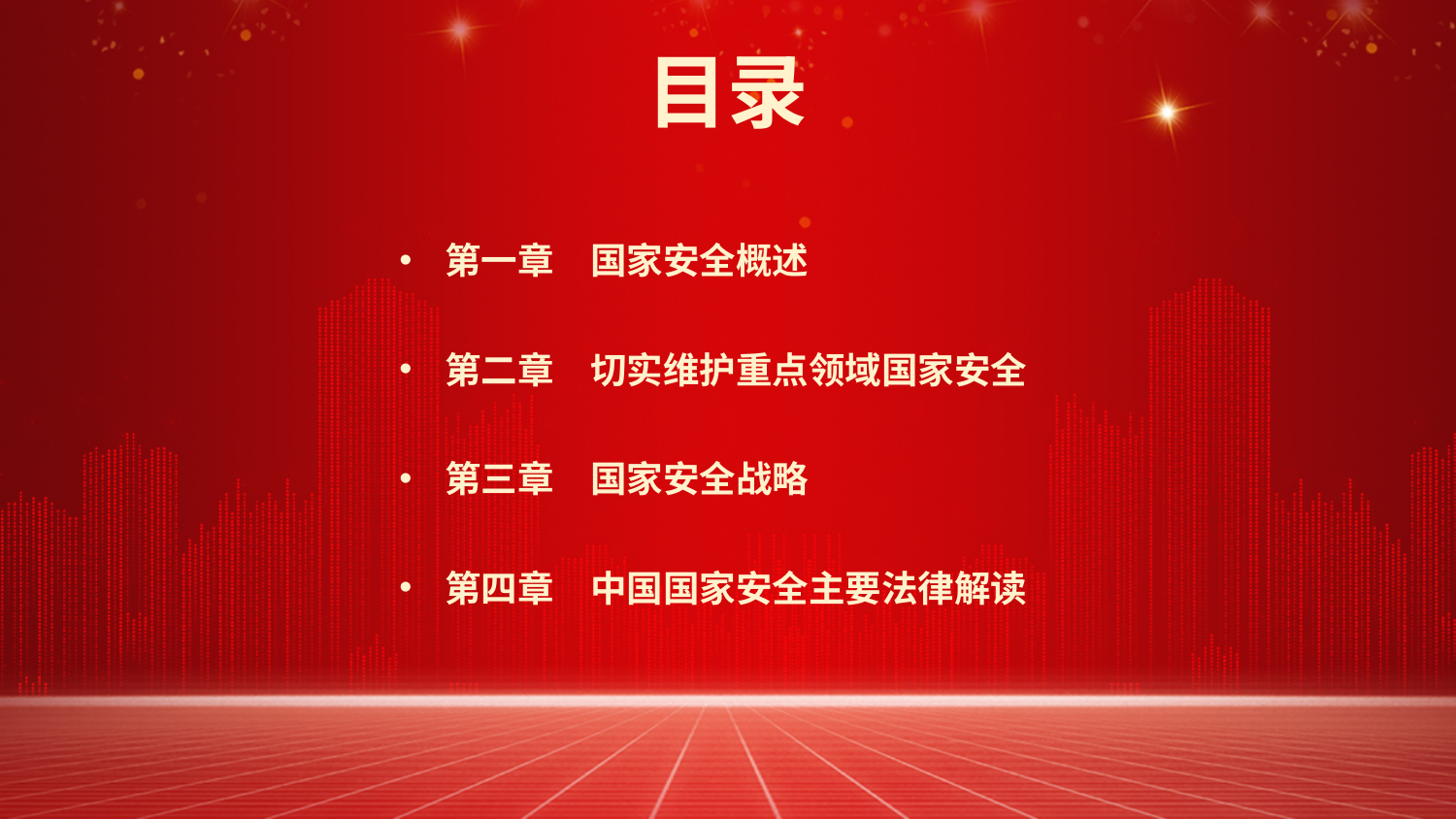

目录
第一章	国家安全概述
第二章	切实维护重点领域国家安全
第三章	国家安全战略
第四章	中国国家安全主要法律解读